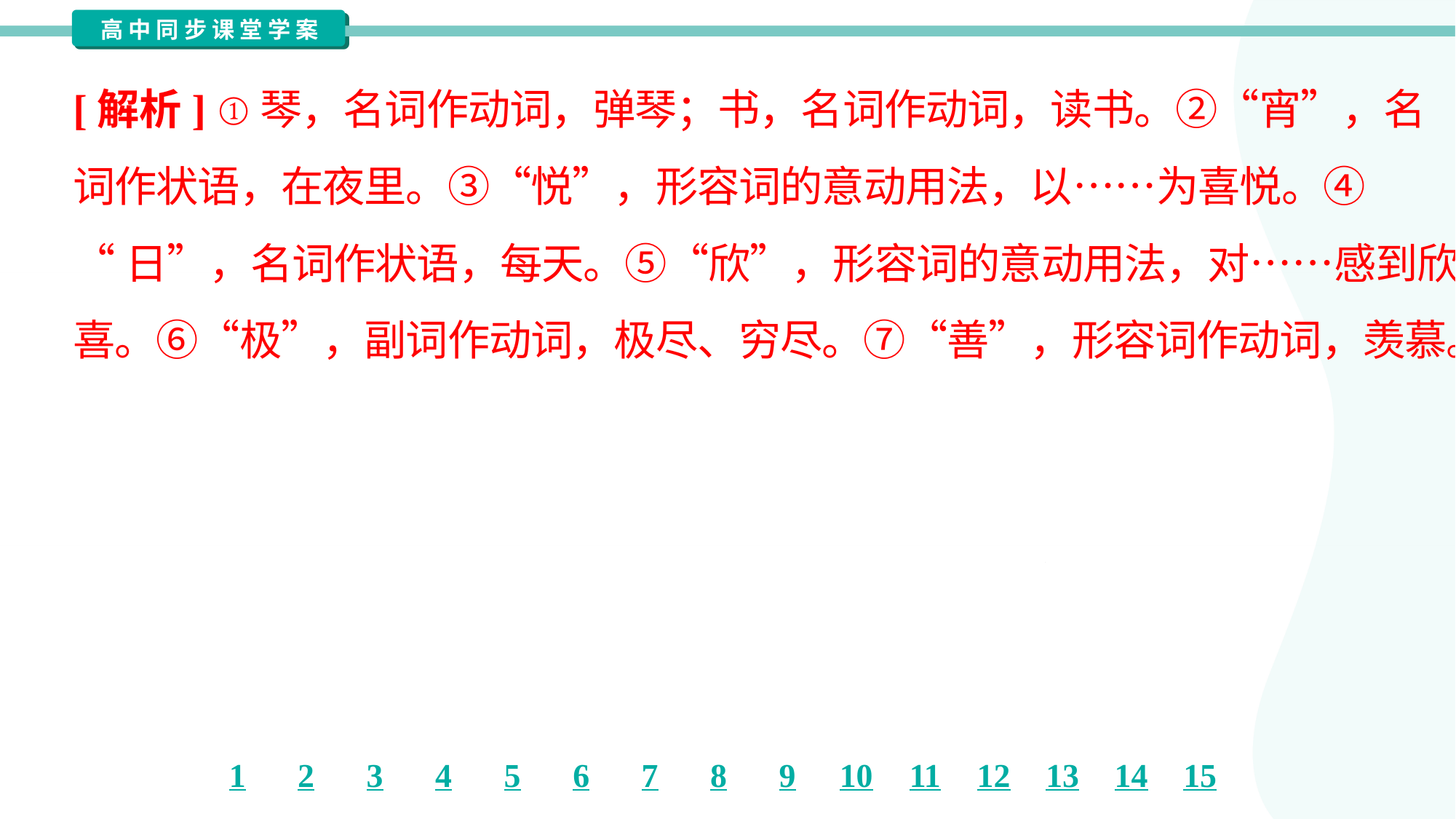

[解析] ①琴，名词作动词，弹琴；书，名词作动词，读书。②“宵”，名
词作状语，在夜里。③“悦”，形容词的意动用法，以……为喜悦。④
“日”，名词作状语，每天。⑤“欣”，形容词的意动用法，对……感到欣
喜。⑥“极”，副词作动词，极尽、穷尽。⑦“善”，形容词作动词，羡慕。